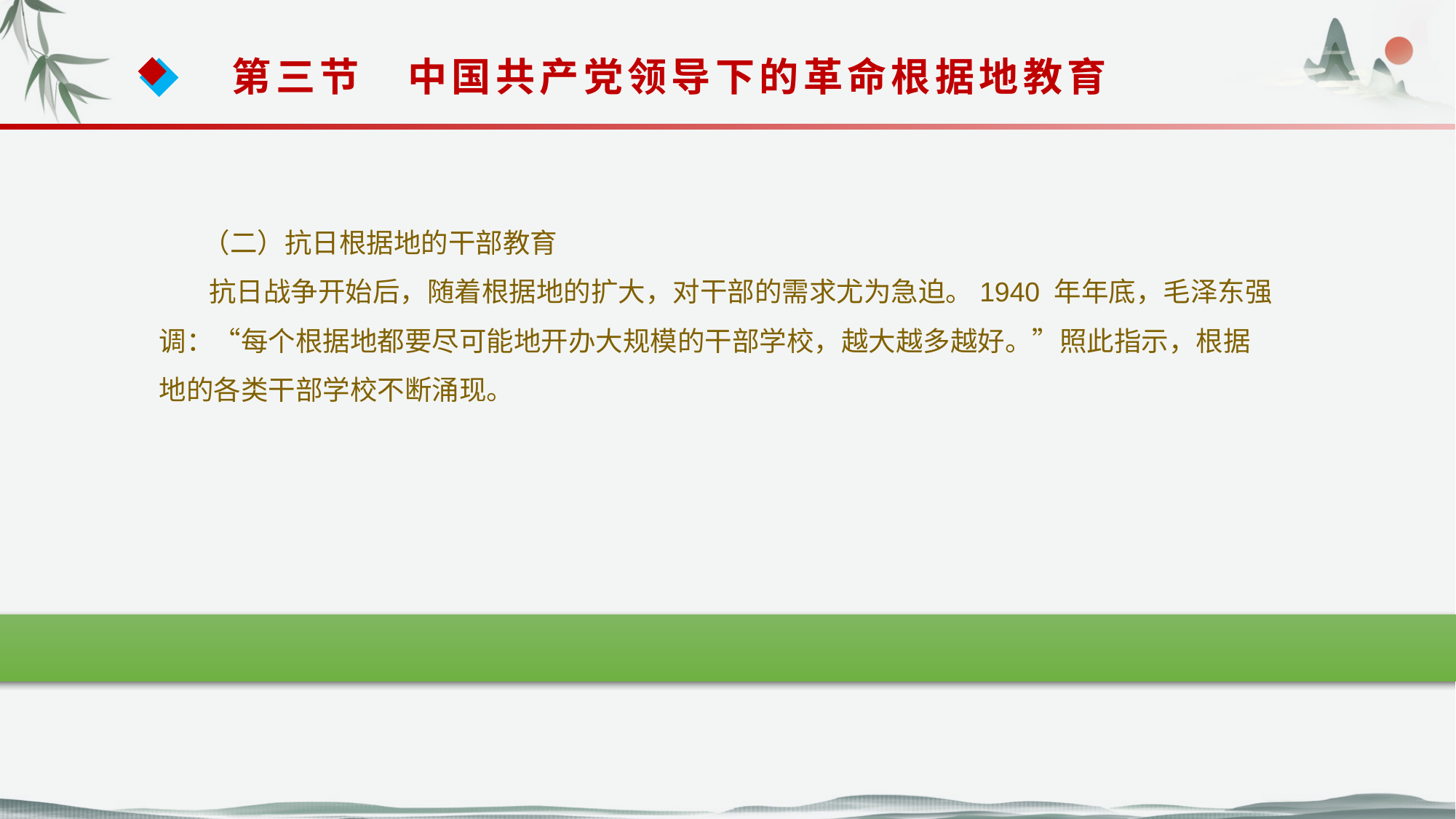

第三节　中国共产党领导下的革命根据地教育

      （二）抗日根据地的干部教育
       抗日战争开始后，随着根据地的扩大，对干部的需求尤为急迫。1940 年年底，毛泽东强
调：“每个根据地都要尽可能地开办大规模的干部学校，越大越多越好。”照此指示，根据地的各类干部学校不断涌现。